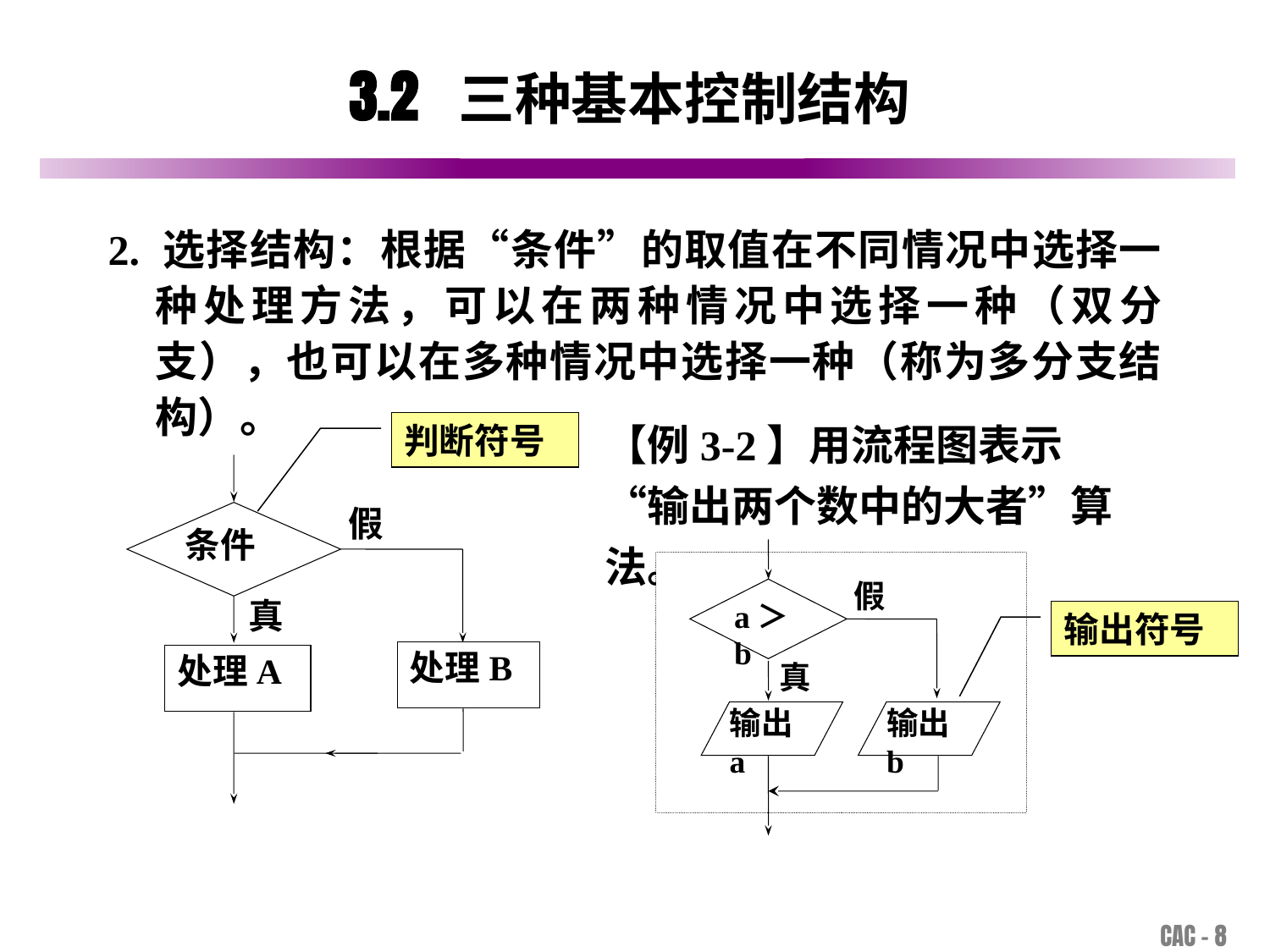

# 3.2  三种基本控制结构
2. 选择结构：根据“条件”的取值在不同情况中选择一种处理方法，可以在两种情况中选择一种（双分支），也可以在多种情况中选择一种（称为多分支结构）。
【例3-2】用流程图表示“输出两个数中的大者”算法。
判断符号

假
条件

真

处理B
处理A

假
a＞b

真

输出a
输出b

输出符号
8